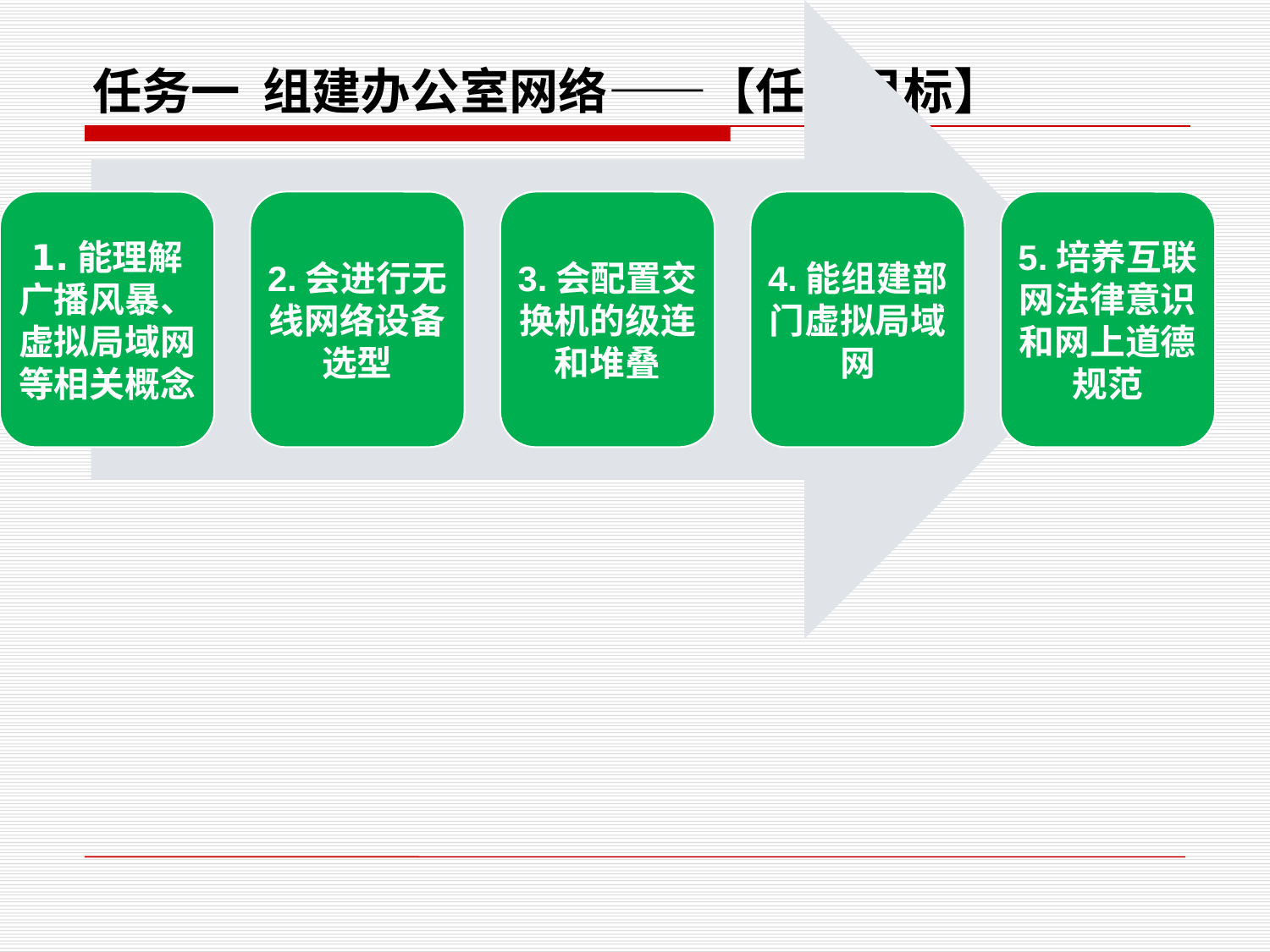

任务一  组建办公室网络——【任务目标】
1.能理解广播风暴、虚拟局域网等相关概念
2.会进行无线网络设备选型
3.会配置交换机的级连和堆叠
4.能组建部门虚拟局域网
5.培养互联网法律意识和网上道德规范
3